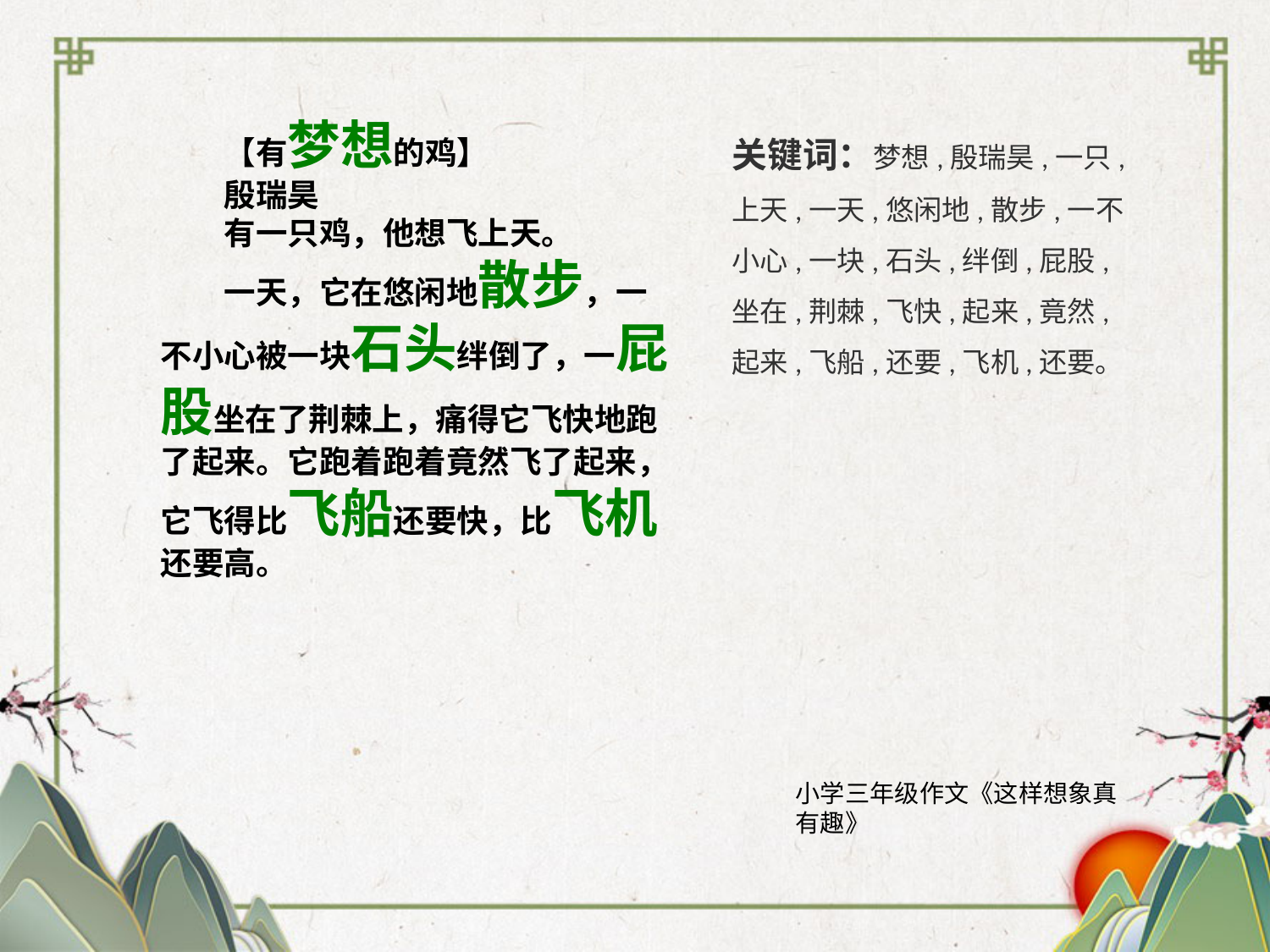

【有梦想的鸡】
　　殷瑞昊
　　有一只鸡，他想飞上天。
　　一天，它在悠闲地散步，一不小心被一块石头绊倒了，一屁股坐在了荆棘上，痛得它飞快地跑了起来。它跑着跑着竟然飞了起来，它飞得比飞船还要快，比飞机还要高。
关键词：梦想,殷瑞昊,一只,上天,一天,悠闲地,散步,一不小心,一块,石头,绊倒,屁股,坐在,荆棘,飞快,起来,竟然,起来,飞船,还要,飞机,还要。
小学三年级作文《这样想象真有趣》